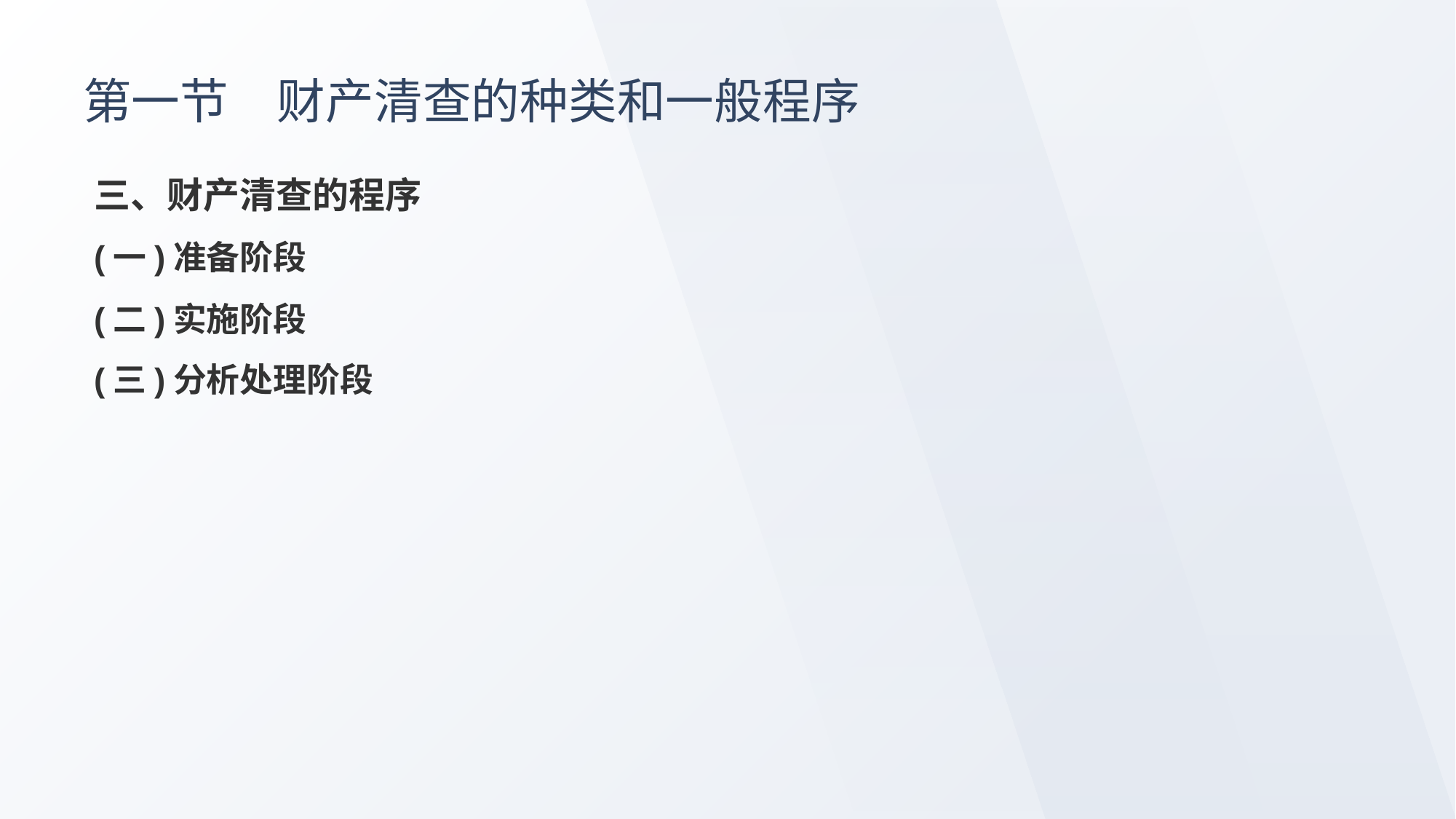

# 第一节　财产清查的种类和一般程序
三、财产清查的程序
(一)准备阶段
(二)实施阶段
(三)分析处理阶段